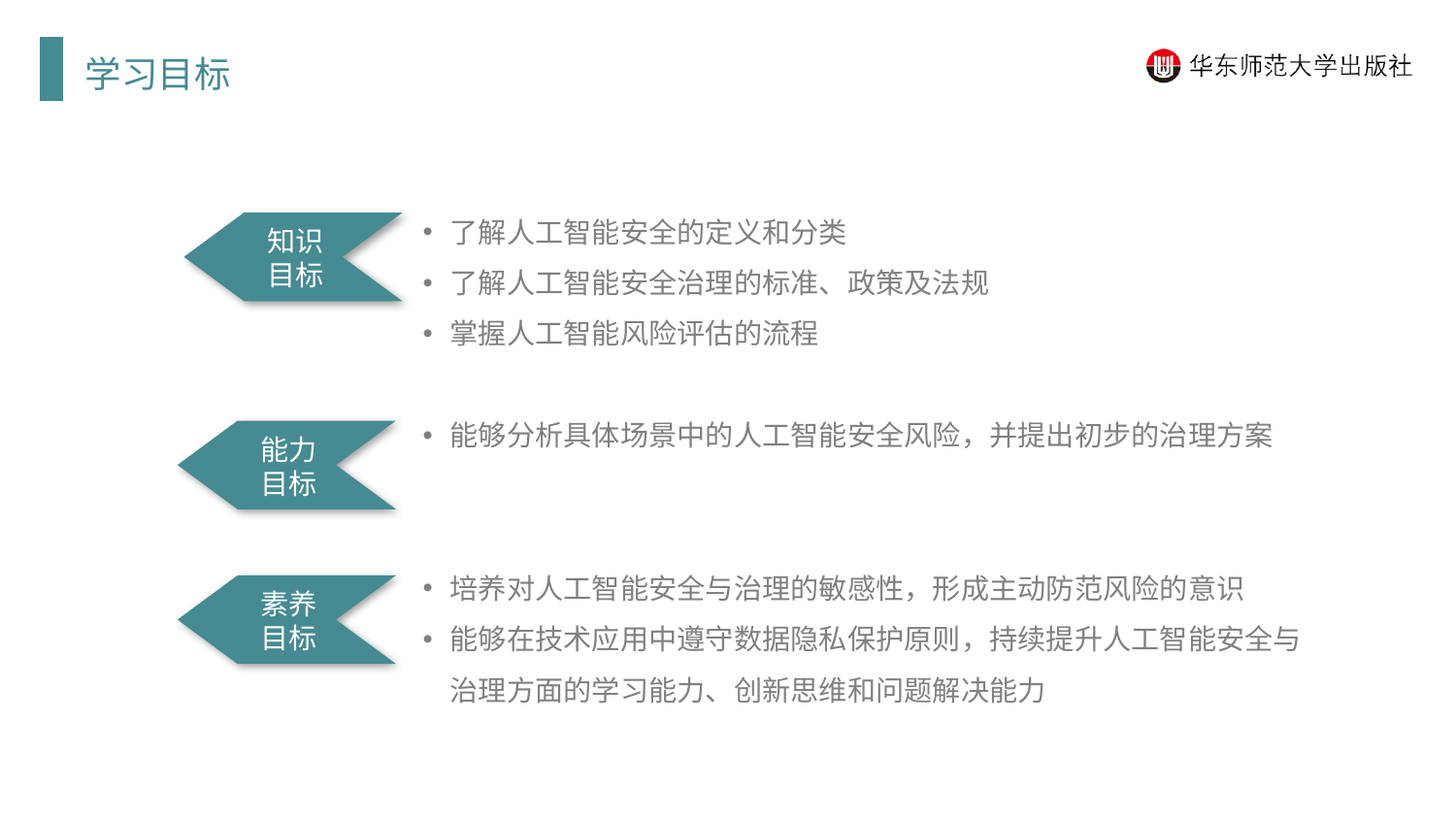

学习目标
了解人工智能安全的定义和分类
了解人工智能安全治理的标准、政策及法规
掌握人工智能风险评估的流程

能够分析具体场景中的人工智能安全风险，并提出初步的治理方案

培养对人工智能安全与治理的敏感性，形成主动防范风险的意识
能够在技术应用中遵守数据隐私保护原则，持续提升人工智能安全与治理方面的学习能力、创新思维和问题解决能力

知识目标

能力目标

素养目标